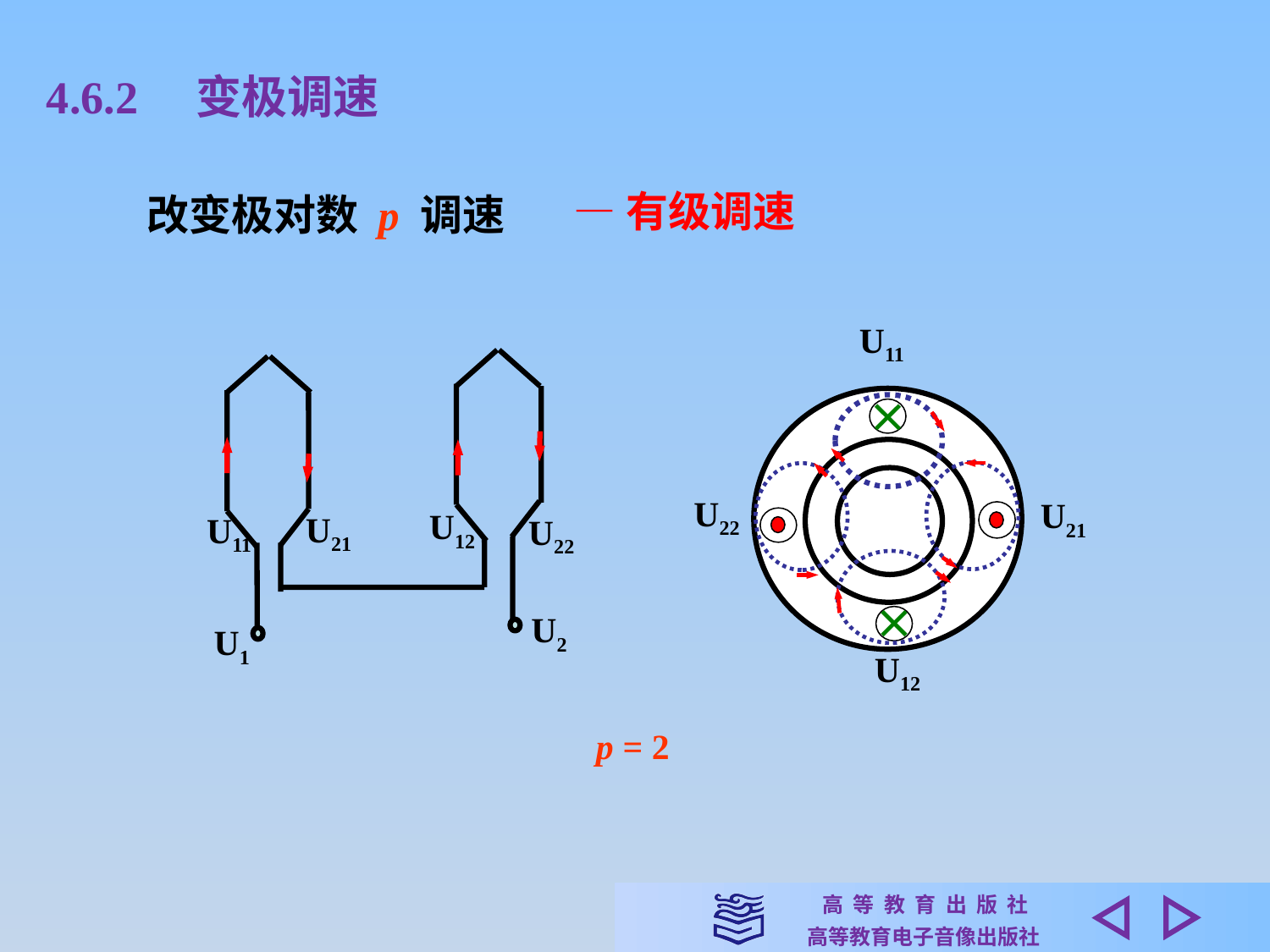

4.6.2　变极调速
—有级调速
改变极对数 p 调速
U11

U22
U21

U12

U12

U21
U11
U22

U2
U1

p = 2